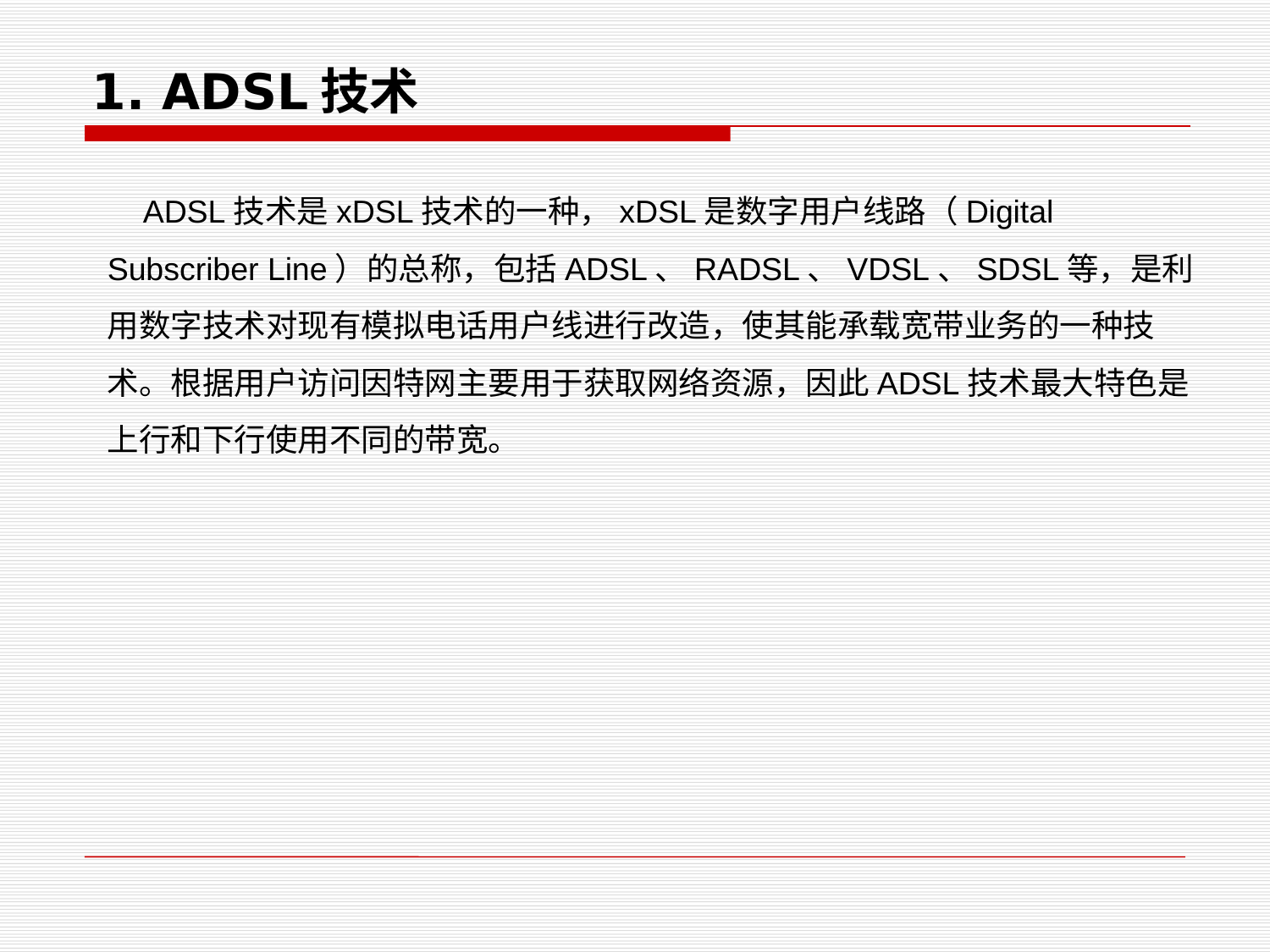

1. ADSL技术
    ADSL技术是xDSL技术的一种，xDSL是数字用户线路（Digital Subscriber Line）的总称，包括ADSL、RADSL、VDSL、SDSL等，是利用数字技术对现有模拟电话用户线进行改造，使其能承载宽带业务的一种技术。根据用户访问因特网主要用于获取网络资源，因此ADSL技术最大特色是上行和下行使用不同的带宽。
15